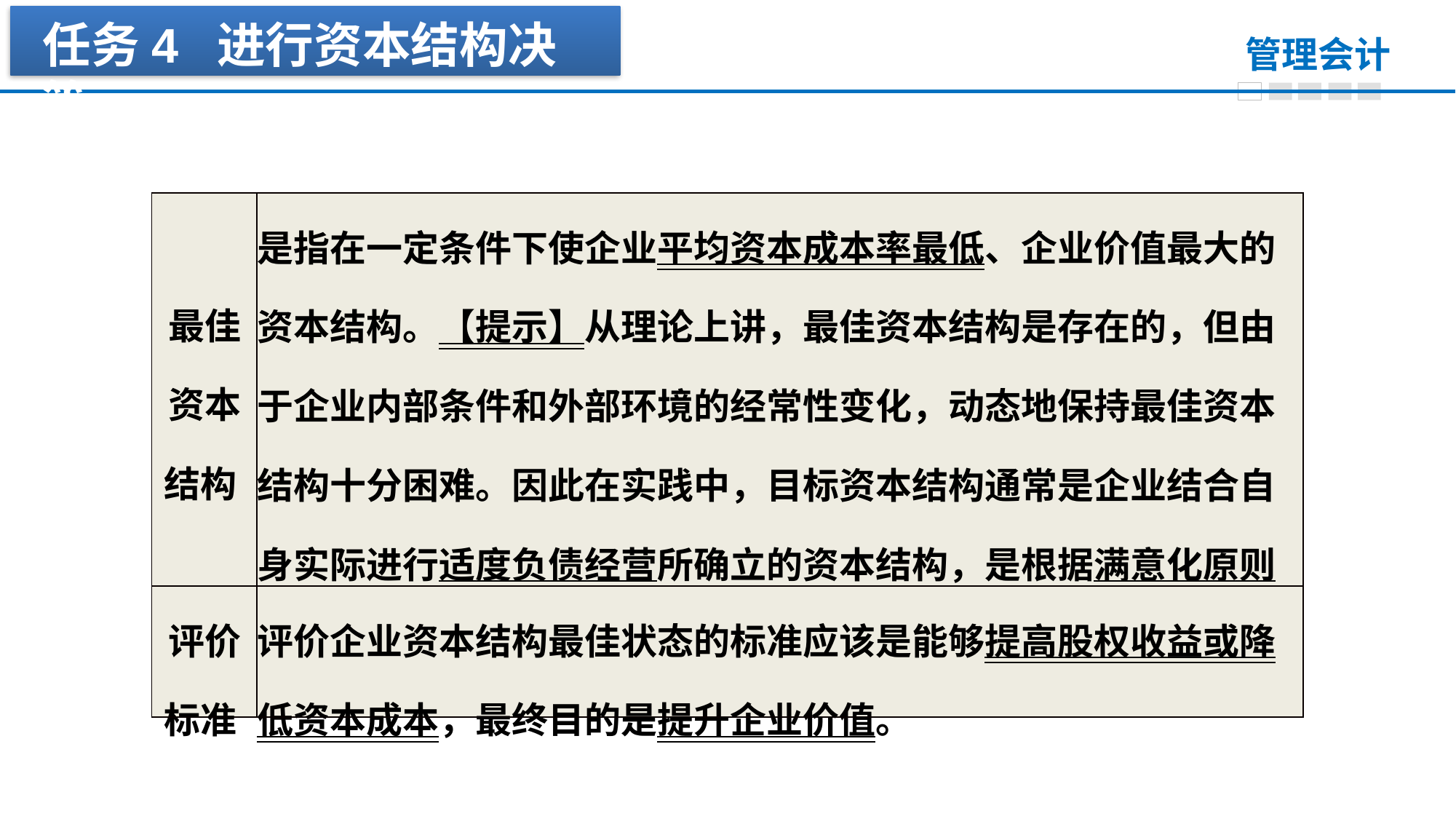

任务4  进行资本结构决策
| 最佳 资本 结构 | 是指在一定条件下使企业平均资本成本率最低、企业价值最大的资本结构。【提示】从理论上讲，最佳资本结构是存在的，但由于企业内部条件和外部环境的经常性变化，动态地保持最佳资本结构十分困难。因此在实践中，目标资本结构通常是企业结合自身实际进行适度负债经营所确立的资本结构，是根据满意化原则确定的资本结构。 |
| --- | --- |
| 评价 标准 | 评价企业资本结构最佳状态的标准应该是能够提高股权收益或降低资本成本，最终目的是提升企业价值。 |